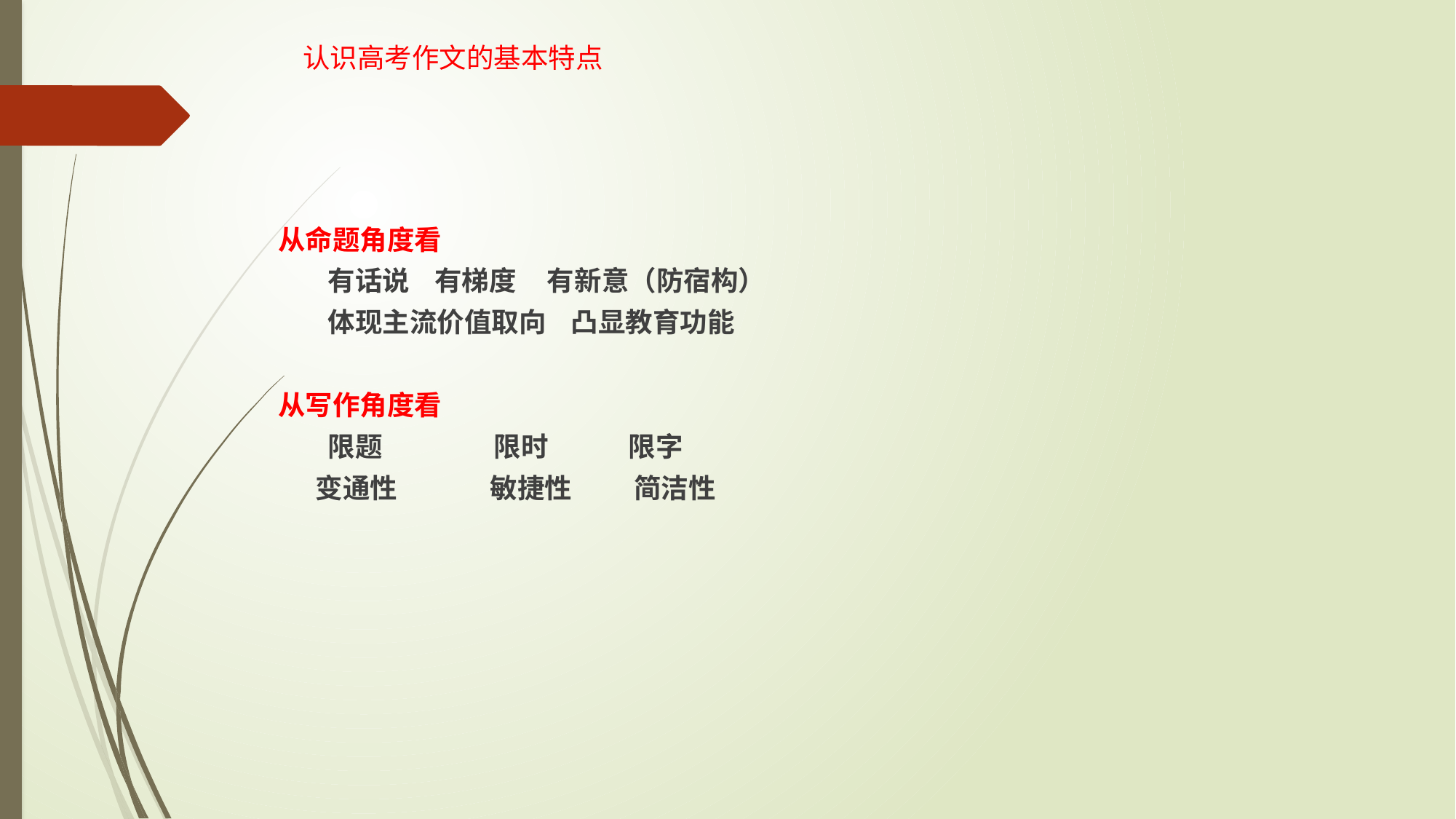

认识高考作文的基本特点

从命题角度看
       有话说    有梯度     有新意（防宿构）
       体现主流价值取向    凸显教育功能

从写作角度看
       限题                  限时             限字
     变通性               敏捷性          简洁性